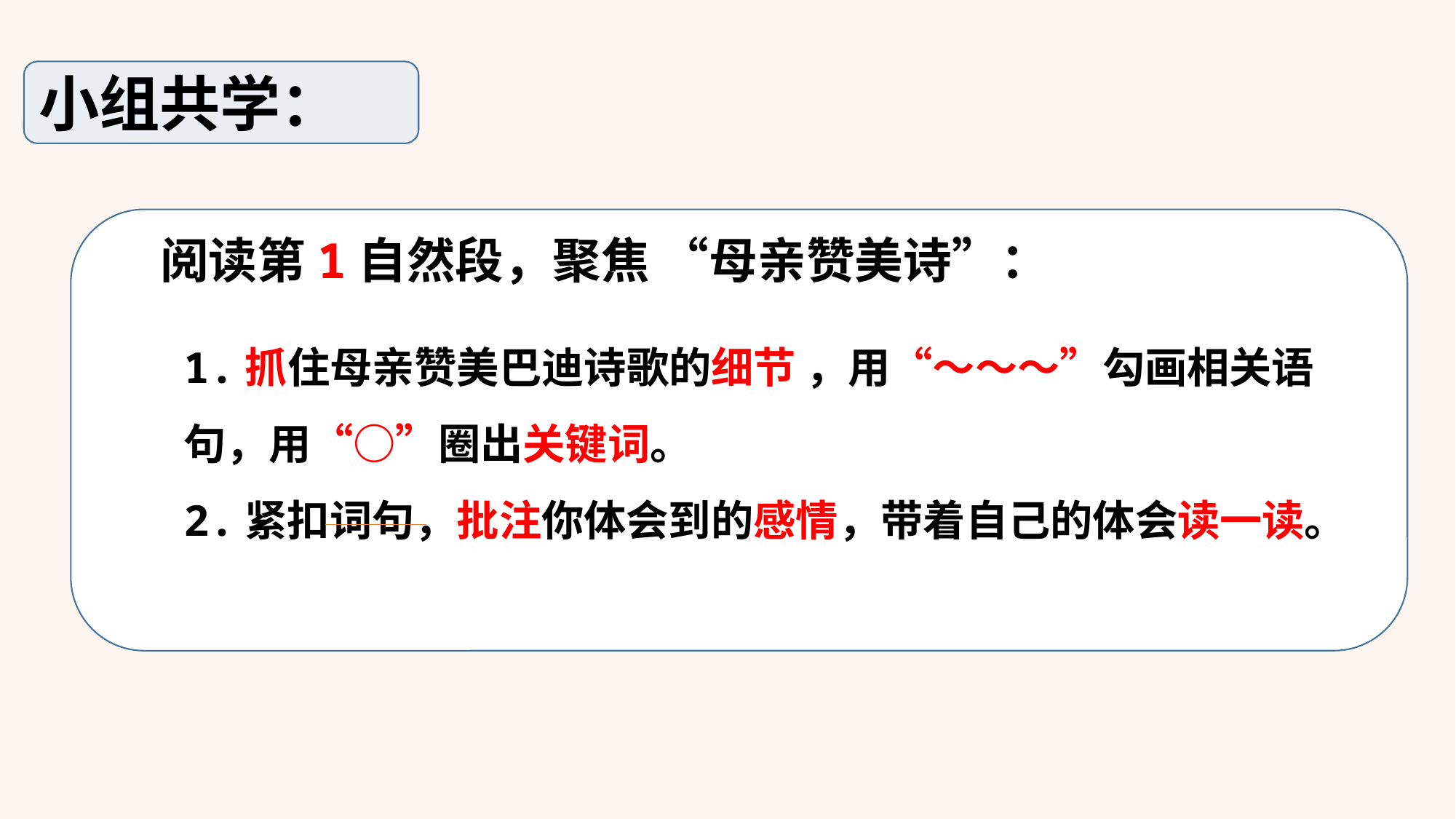

小组共学：

  阅读第1自然段，聚焦 “母亲赞美诗”：
1.抓住母亲赞美巴迪诗歌的细节 ，用“～～～”勾画相关语句，用“○”圈出关键词。
2.紧扣词句，批注你体会到的感情，带着自己的体会读一读。